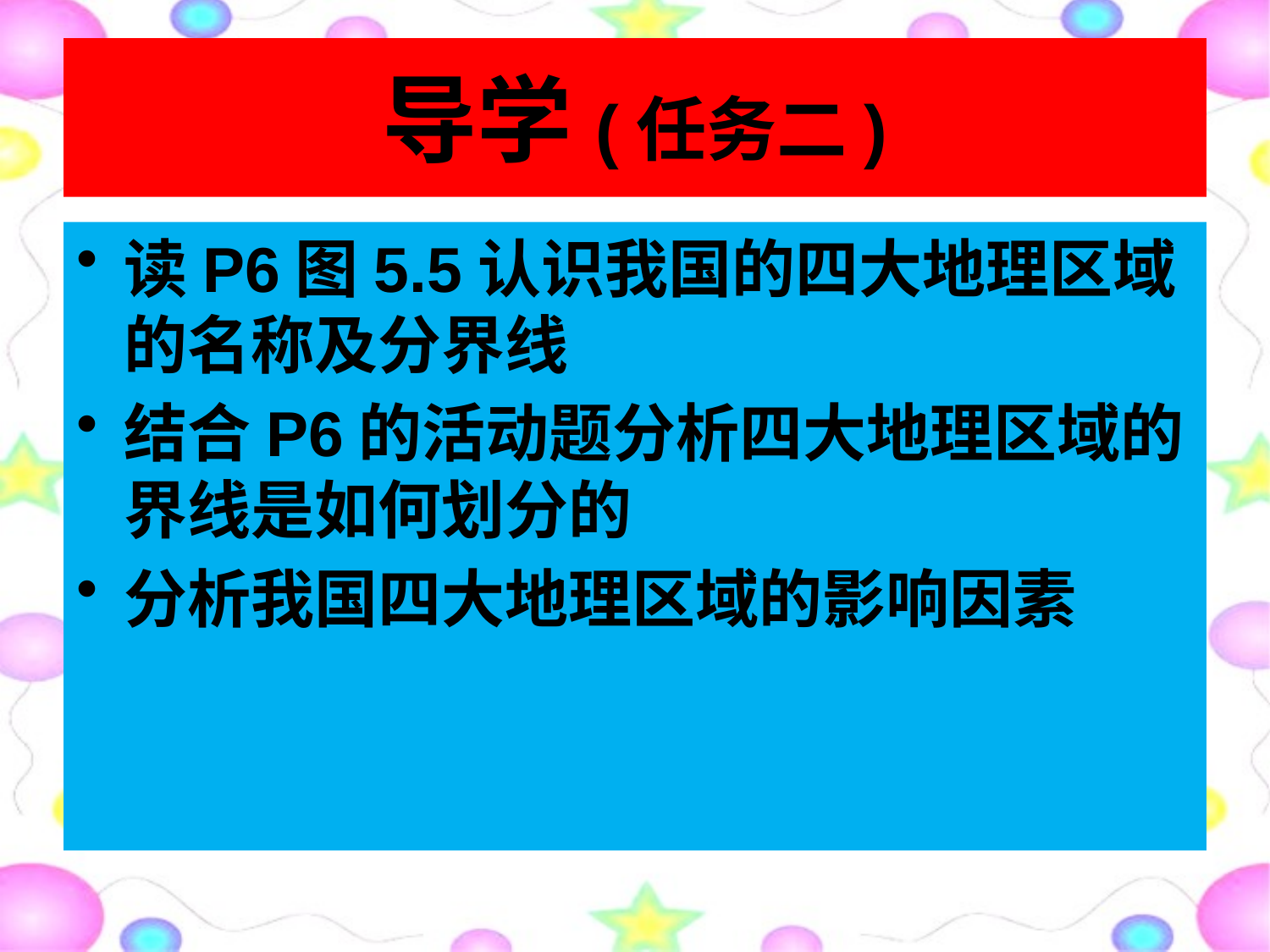

# 导学(任务二)
读P6图5.5认识我国的四大地理区域的名称及分界线
结合P6的活动题分析四大地理区域的界线是如何划分的
分析我国四大地理区域的影响因素